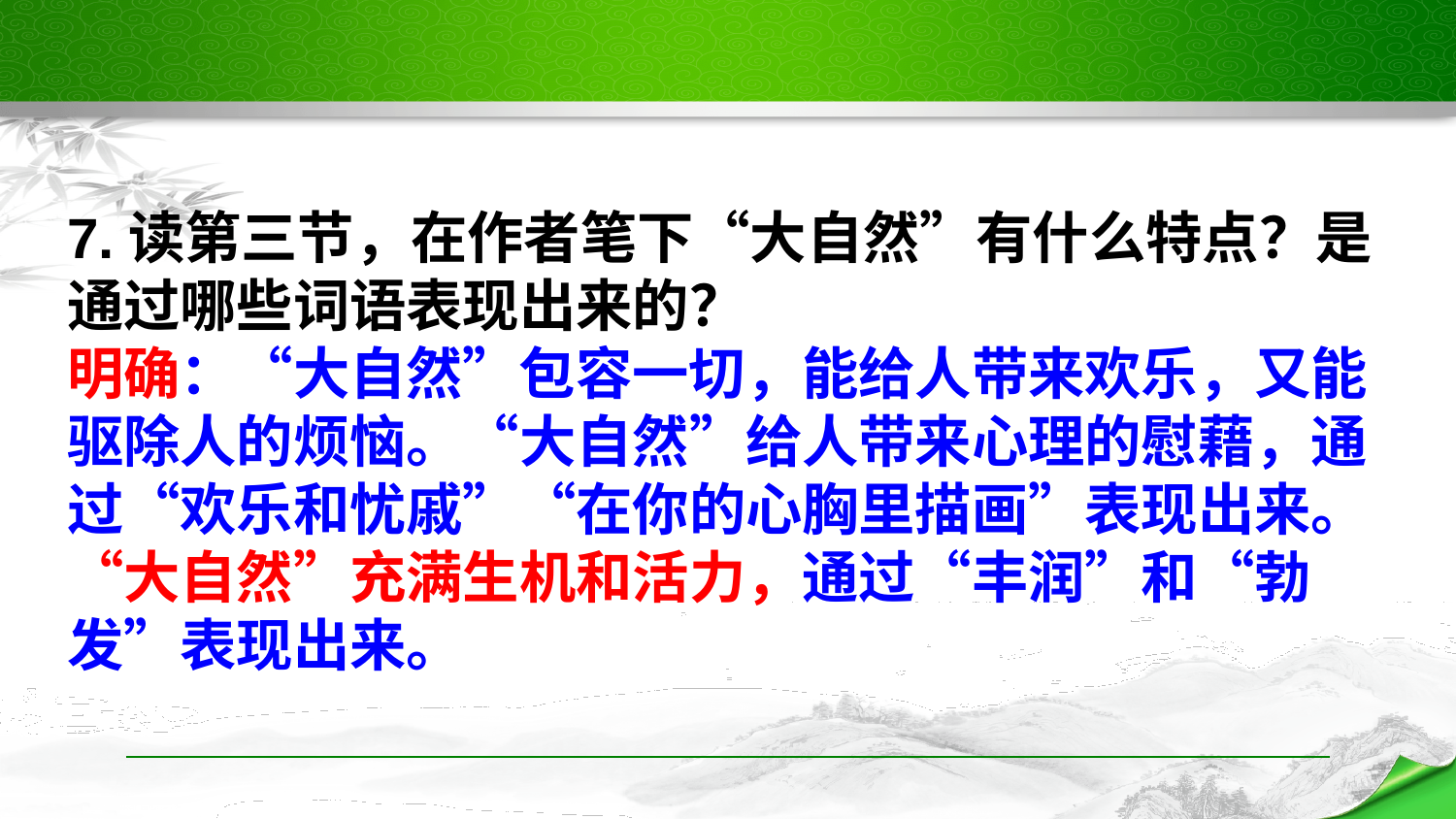

7.读第三节，在作者笔下“大自然”有什么特点？是通过哪些词语表现出来的？
明确：“大自然”包容一切，能给人带来欢乐，又能驱除人的烦恼。“大自然”给人带来心理的慰藉，通过“欢乐和忧戚”“在你的心胸里描画”表现出来。“大自然”充满生机和活力，通过“丰润”和“勃发”表现出来。